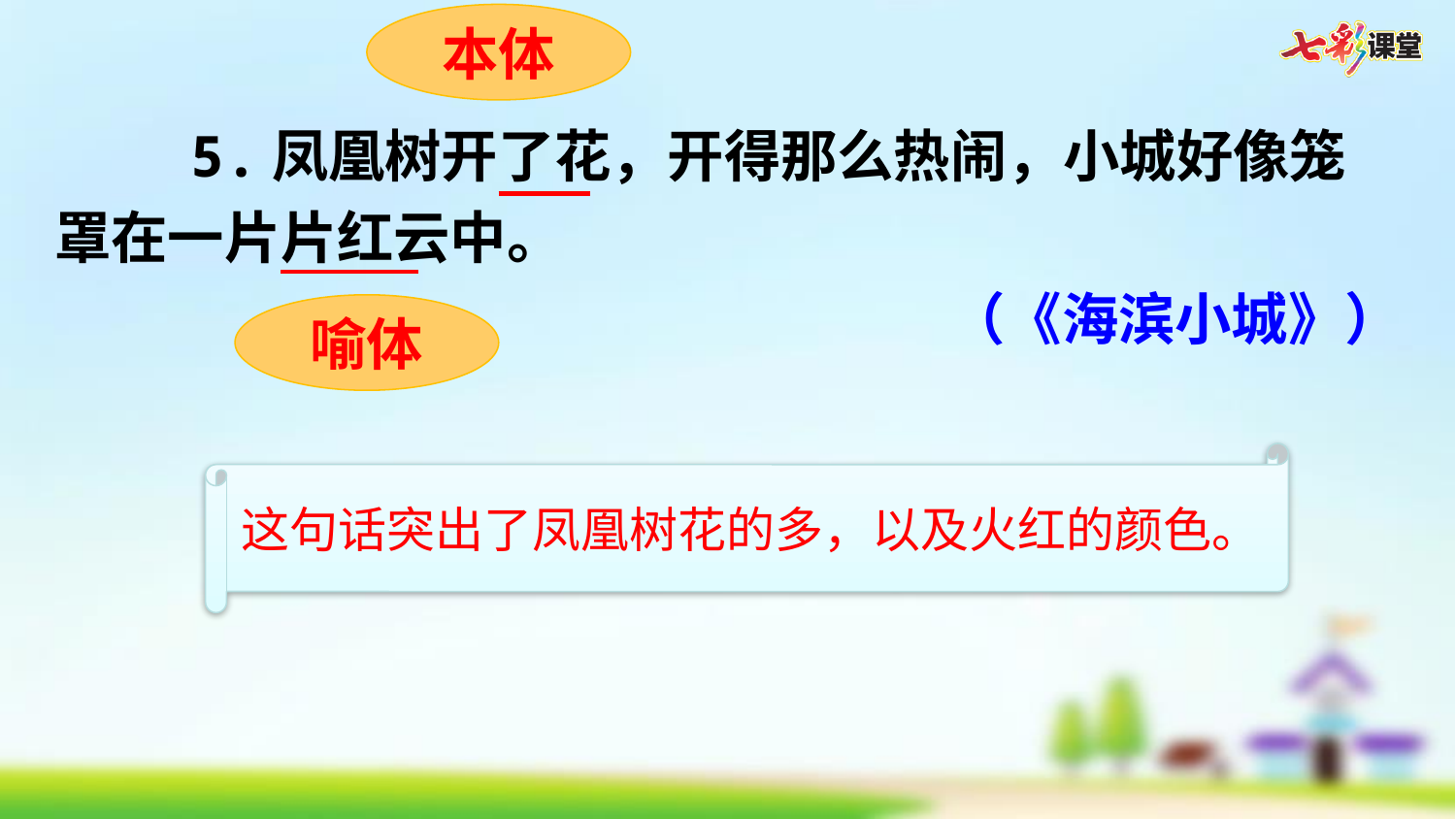

本体
    5.凤凰树开了花，开得那么热闹，小城好像笼罩在一片片红云中。
（《海滨小城》）

喻体
这句话突出了凤凰树花的多，以及火红的颜色。